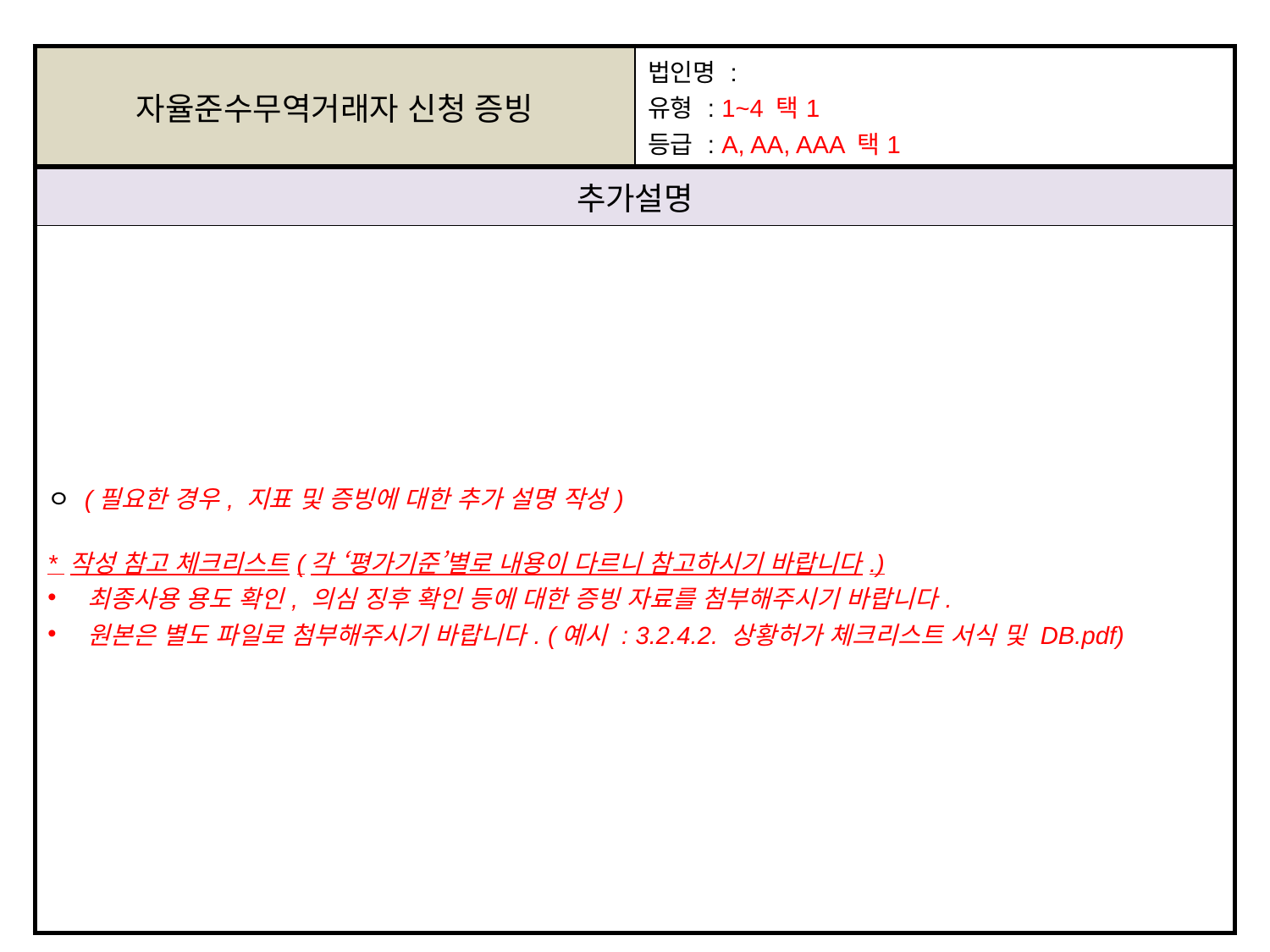

| 자율준수무역거래자 신청 증빙 | 법인명 : 유형 : 1~4 택1 등급 : A, AA, AAA 택1 |
| --- | --- |
| 추가설명 |  |
| ㅇ (필요한 경우, 지표 및 증빙에 대한 추가 설명 작성) \* 작성 참고 체크리스트(각 ‘평가기준’별로 내용이 다르니 참고하시기 바랍니다.) 최종사용 용도 확인, 의심 징후 확인 등에 대한 증빙 자료를 첨부해주시기 바랍니다. 원본은 별도 파일로 첨부해주시기 바랍니다. (예시 : 3.2.4.2. 상황허가 체크리스트 서식 및 DB.pdf) |  |